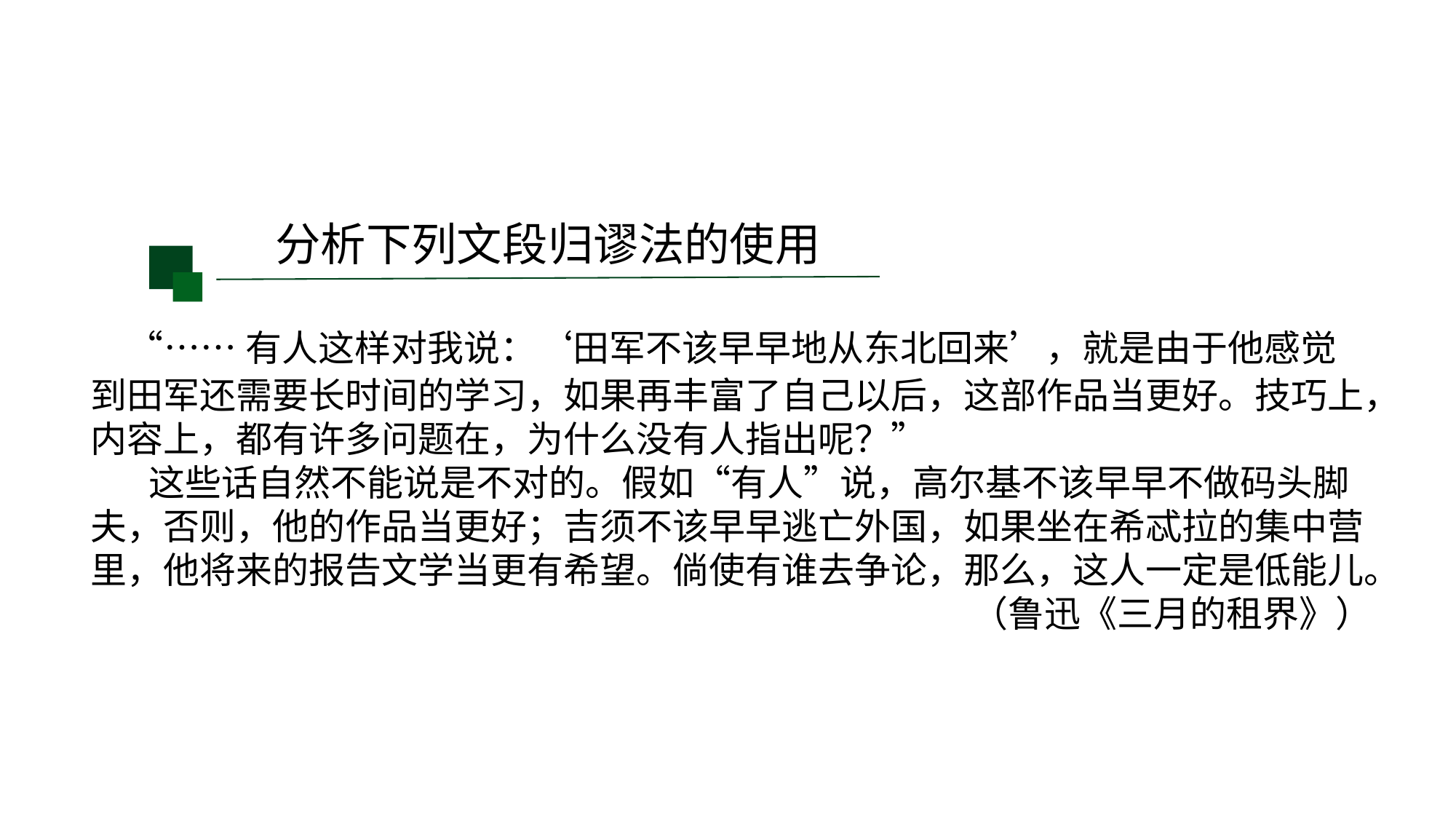

分析下列文段归谬法的使用

   “……有人这样对我说：‘田军不该早早地从东北回来’，就是由于他感觉到田军还需要长时间的学习，如果再丰富了自己以后，这部作品当更好。技巧上，内容上，都有许多问题在，为什么没有人指出呢？”
      这些话自然不能说是不对的。假如“有人”说，高尔基不该早早不做码头脚夫，否则，他的作品当更好；吉须不该早早逃亡外国，如果坐在希忒拉的集中营里，他将来的报告文学当更有希望。倘使有谁去争论，那么，这人一定是低能儿。
（鲁迅《三月的租界》）